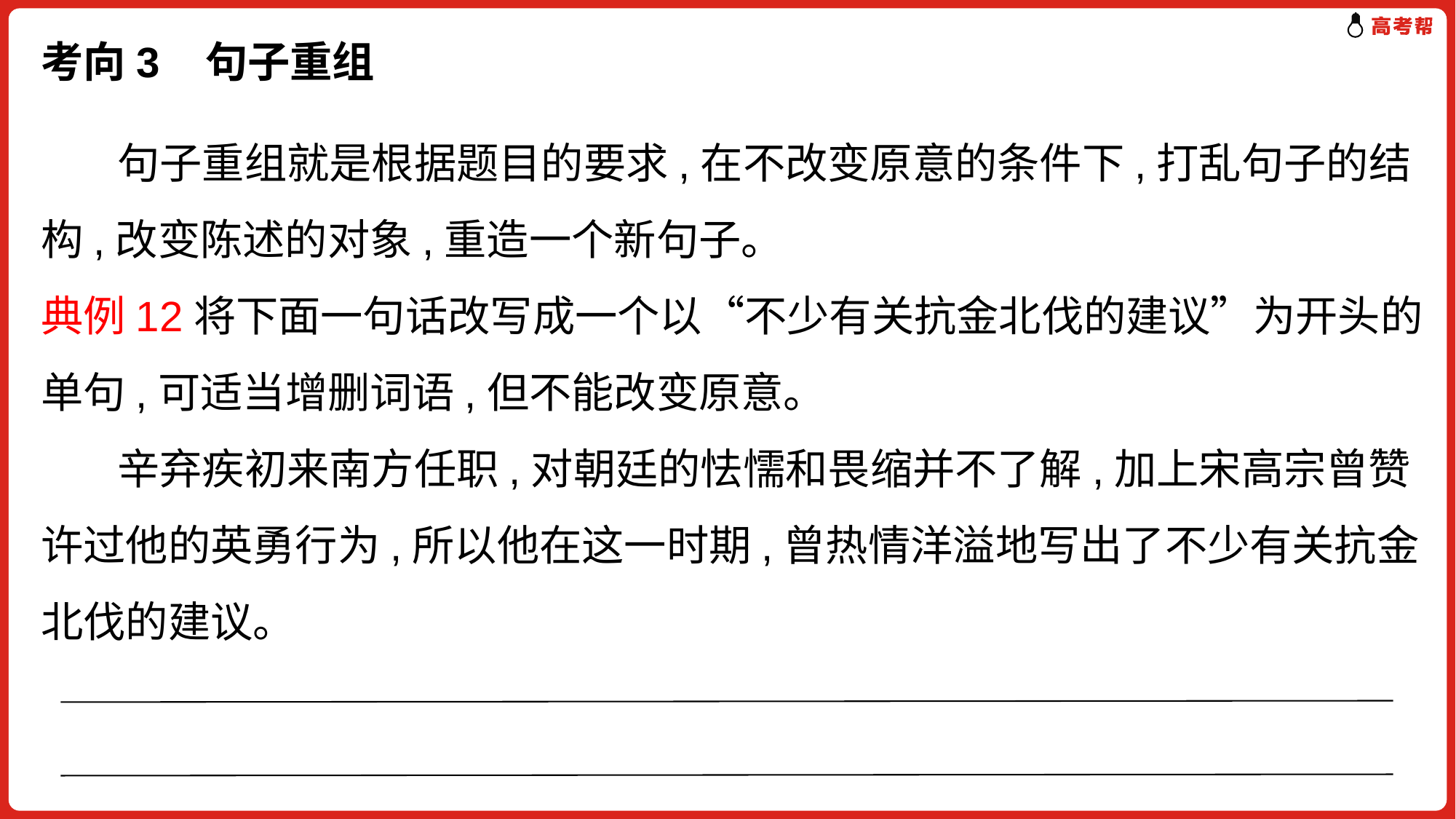

# 考向3   句子重组
       句子重组就是根据题目的要求,在不改变原意的条件下,打乱句子的结构,改变陈述的对象,重造一个新句子。
典例12将下面一句话改写成一个以“不少有关抗金北伐的建议”为开头的单句,可适当增删词语,但不能改变原意。
       辛弃疾初来南方任职,对朝廷的怯懦和畏缩并不了解,加上宋高宗曾赞许过他的英勇行为,所以他在这一时期,曾热情洋溢地写出了不少有关抗金北伐的建议。